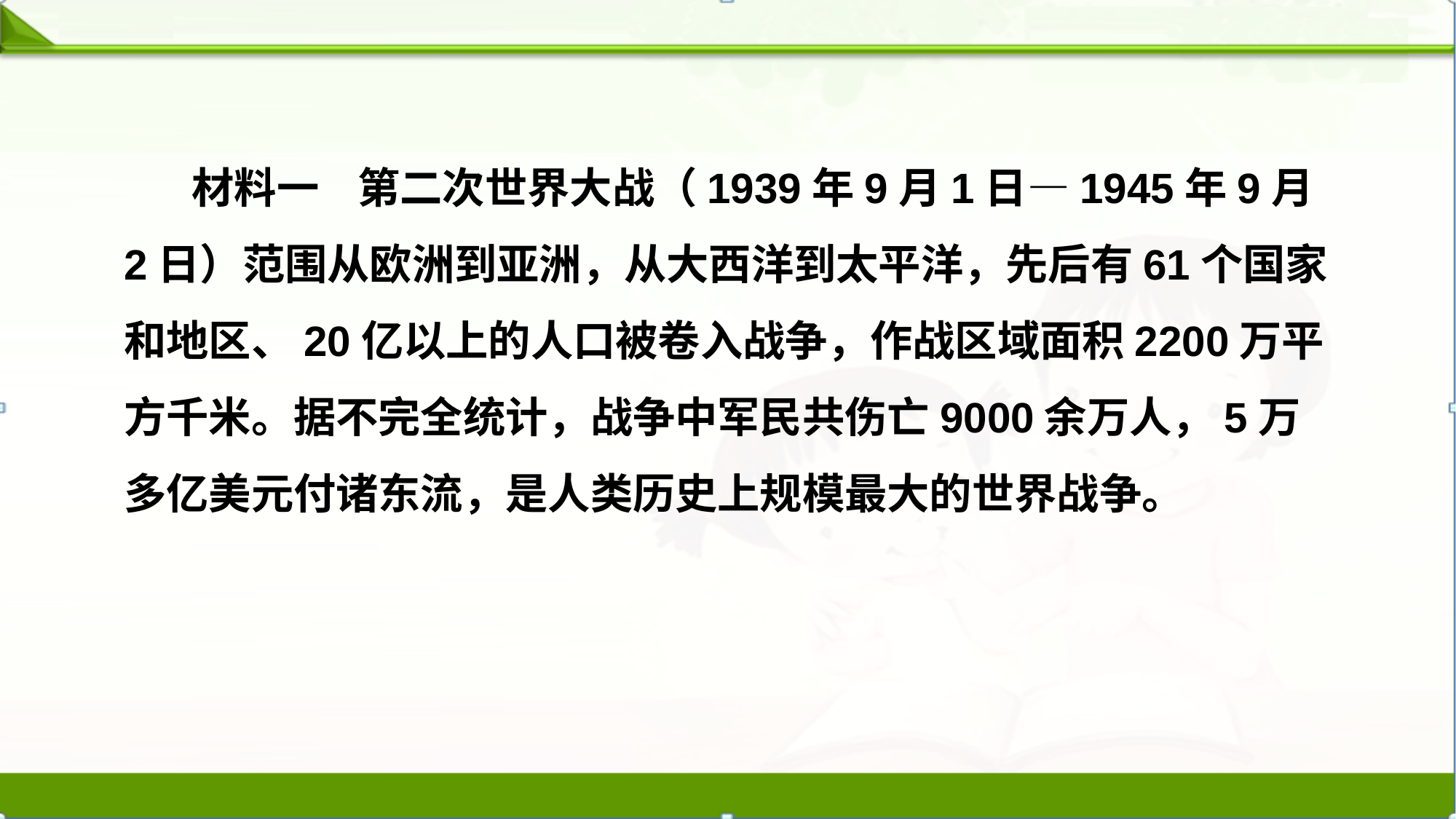

材料一    第二次世界大战（1939年9月1日—1945年9月2日）范围从欧洲到亚洲，从大西洋到太平洋，先后有61个国家和地区、20亿以上的人口被卷入战争，作战区域面积2200万平方千米。据不完全统计，战争中军民共伤亡9000余万人，5万多亿美元付诸东流，是人类历史上规模最大的世界战争。